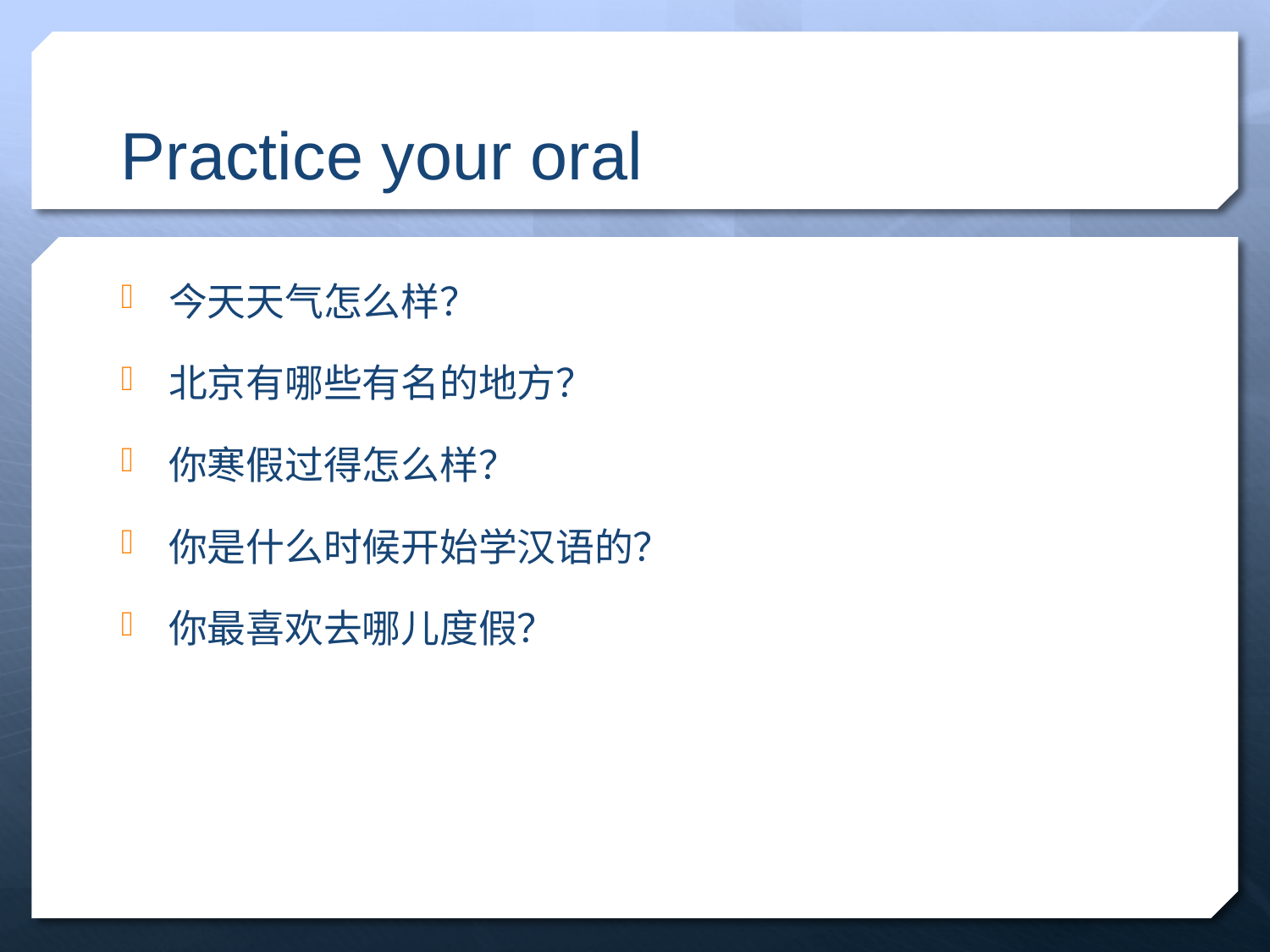

# Practice your oral
今天天气怎么样？
北京有哪些有名的地方？
你寒假过得怎么样？
你是什么时候开始学汉语的？
你最喜欢去哪儿度假？